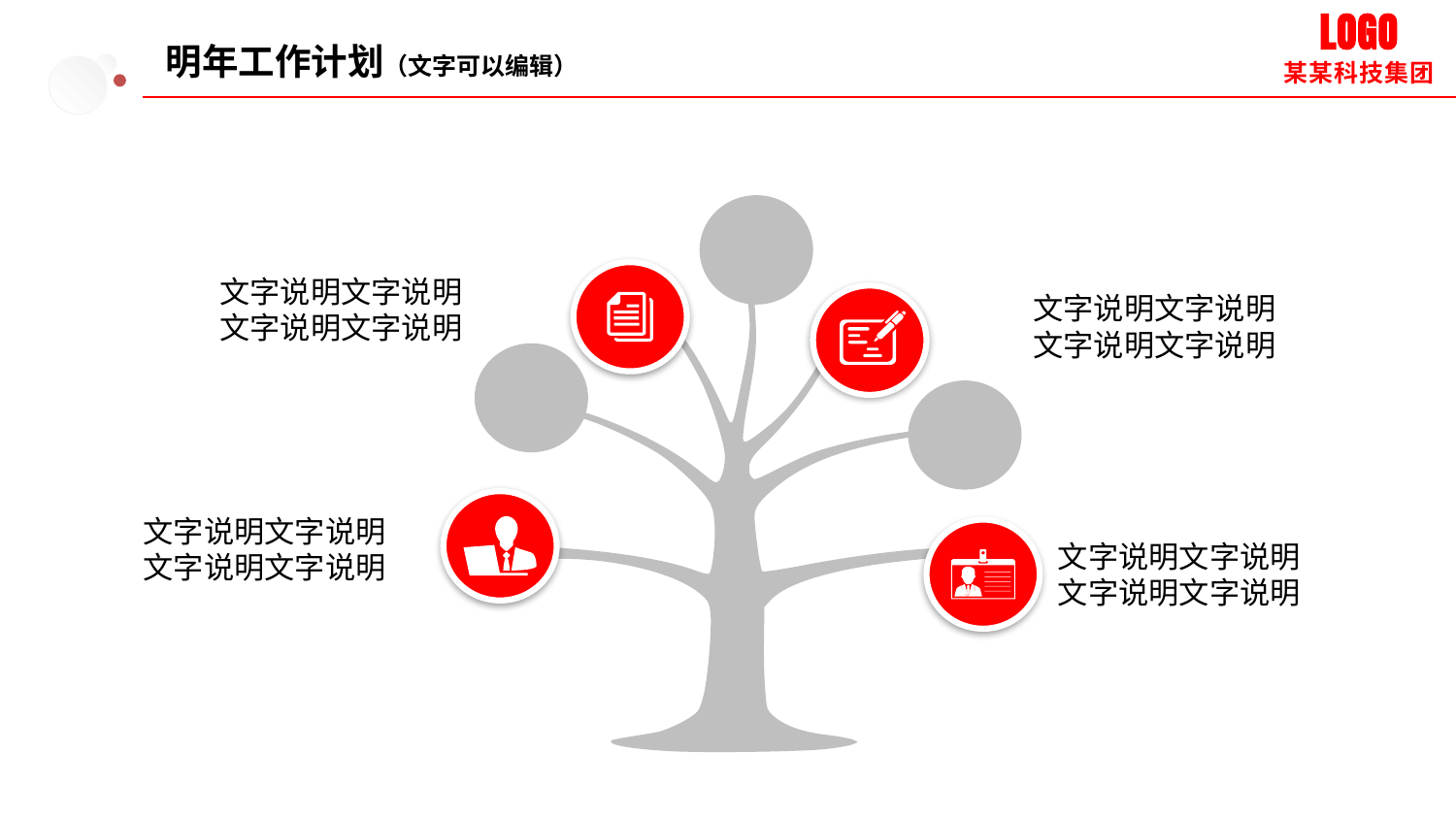

明年工作计划（文字可以编辑）

文字说明文字说明
文字说明文字说明
文字说明文字说明
文字说明文字说明
文字说明文字说明
文字说明文字说明
文字说明文字说明
文字说明文字说明